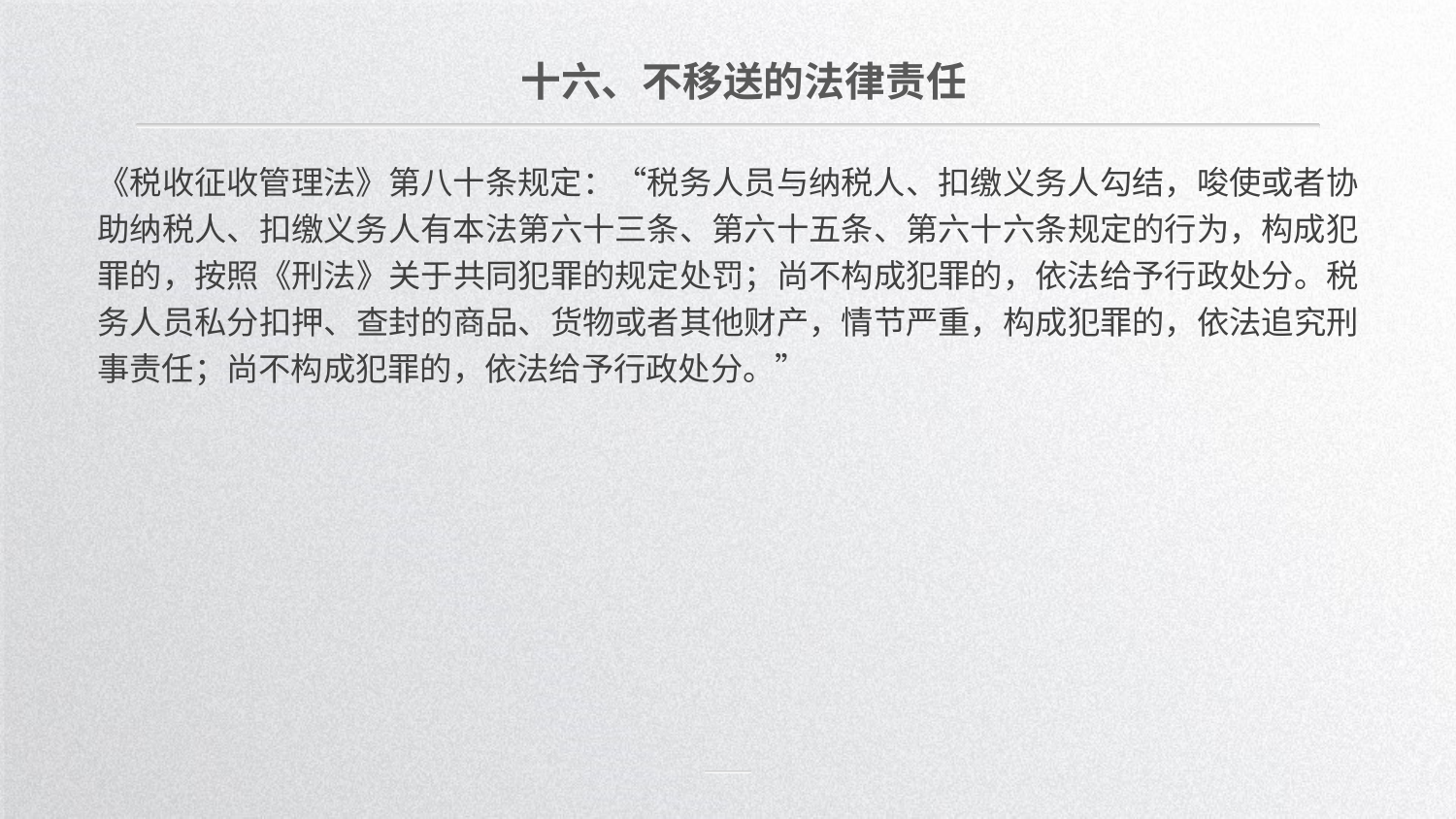

十六、不移送的法律责任
《税收征收管理法》第八十条规定：“税务人员与纳税人、扣缴义务人勾结，唆使或者协助纳税人、扣缴义务人有本法第六十三条、第六十五条、第六十六条规定的行为，构成犯罪的，按照《刑法》关于共同犯罪的规定处罚；尚不构成犯罪的，依法给予行政处分。税务人员私分扣押、查封的商品、货物或者其他财产，情节严重，构成犯罪的，依法追究刑事责任；尚不构成犯罪的，依法给予行政处分。”